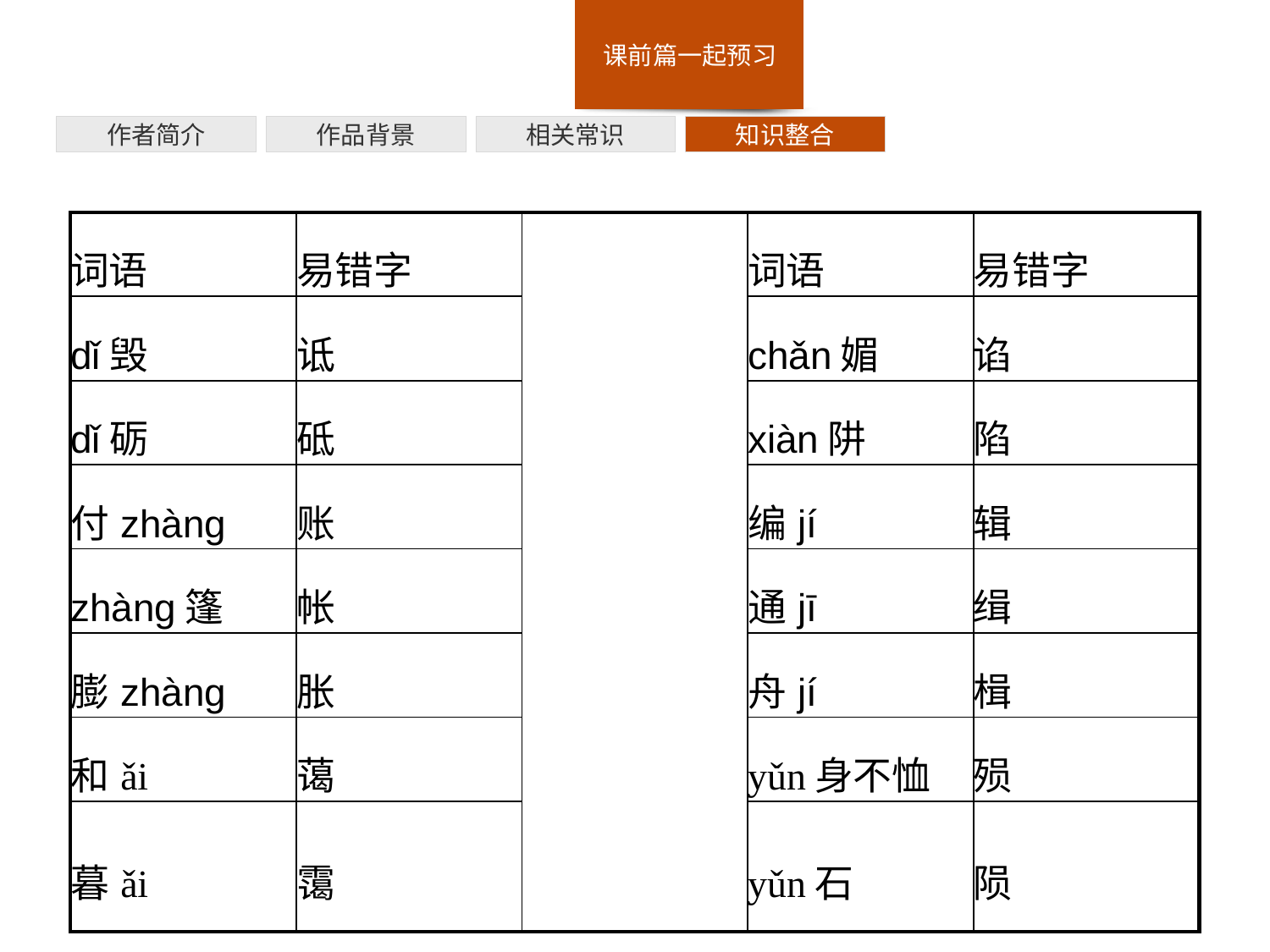

作者简介
作品背景
相关常识
知识整合
| 词语 | 易错字 |  | 词语 | 易错字 |
| --- | --- | --- | --- | --- |
| dǐ毁 | 诋 |  | chǎn媚 | 谄 |
| dǐ砺 | 砥 |  | xiàn阱 | 陷 |
| 付zhàng | 账 |  | 编jí | 辑 |
| zhàng篷 | 帐 |  | 通jī | 缉 |
| 膨zhàng | 胀 |  | 舟jí | 楫 |
| 和ǎi | 蔼 |  | yǔn身不恤 | 殒 |
| 暮ǎi | 霭 |  | yǔn石 | 陨 |